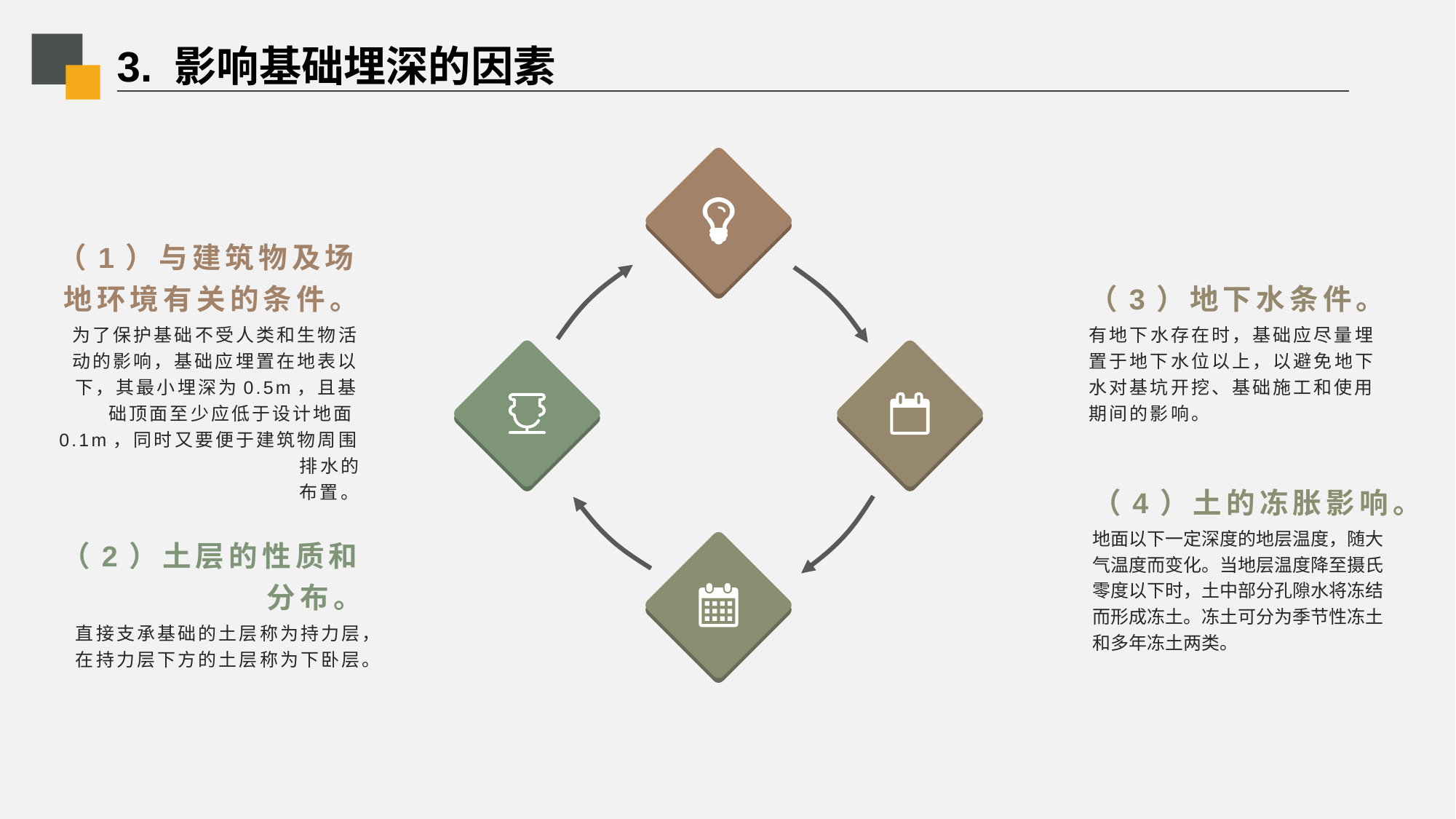

# 3. 影响基础埋深的因素

（1）与建筑物及场地环境有关的条件。

（3）地下水条件。
为了保护基础不受人类和生物活动的影响，基础应埋置在地表以下，其最小埋深为0.5m，且基础顶面至少应低于设计地面0.1m，同时又要便于建筑物周围排水的
布置。
有地下水存在时，基础应尽量埋置于地下水位以上，以避免地下水对基坑开挖、基础施工和使用期间的影响。

（4）土的冻胀影响。

地面以下一定深度的地层温度，随大气温度而变化。当地层温度降至摄氏零度以下时，土中部分孔隙水将冻结而形成冻土。冻土可分为季节性冻土和多年冻土两类。
（2）土层的性质和分布。

直接支承基础的土层称为持力层，在持力层下方的土层称为下卧层。